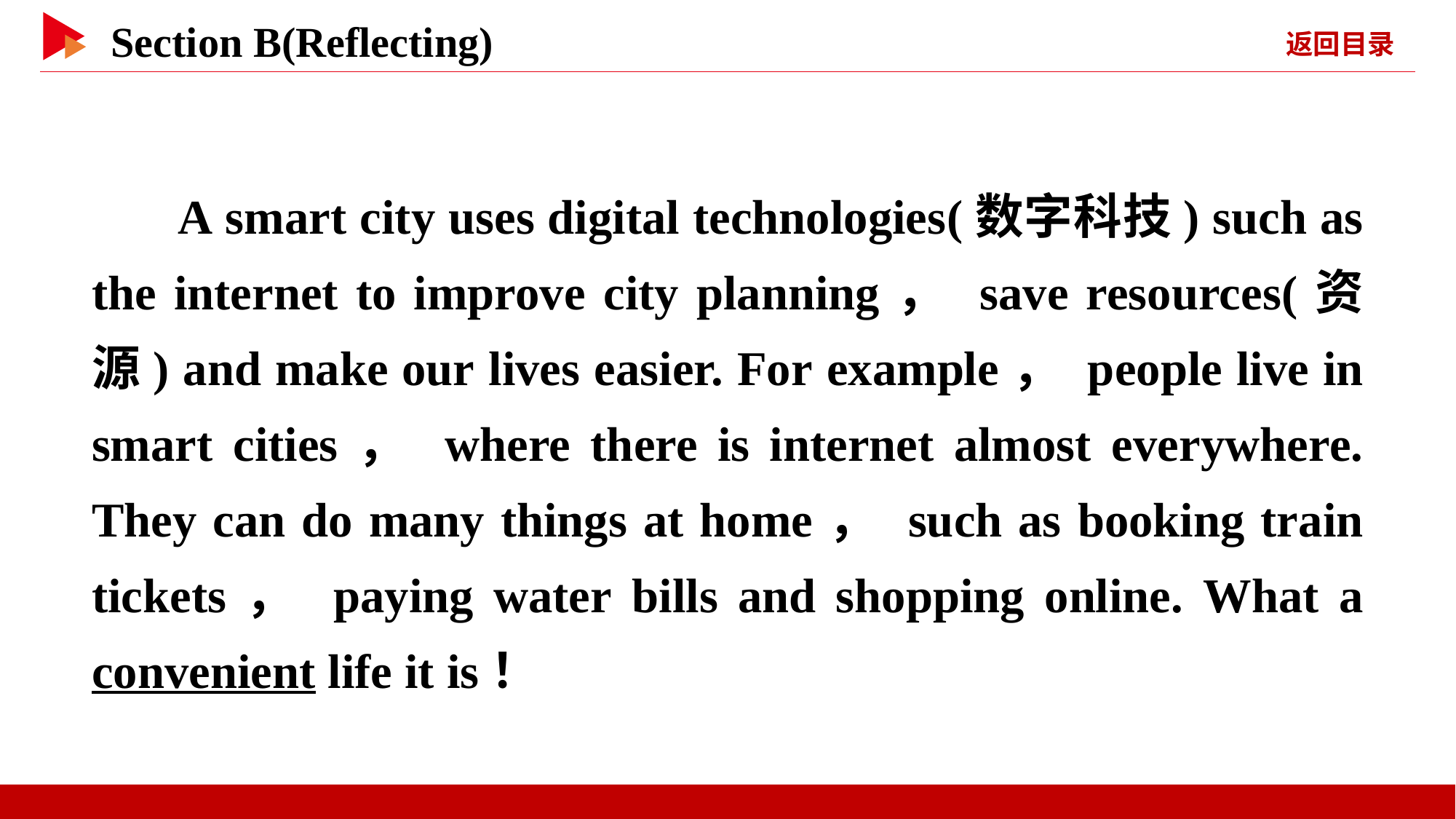

A smart city uses digital technologies(数字科技) such as the internet to improve city planning， save resources(资源) and make our lives easier. For example， people live in smart cities， where there is internet almost everywhere. They can do many things at home， such as booking train tickets， paying water bills and shopping online. What a convenient life it is！